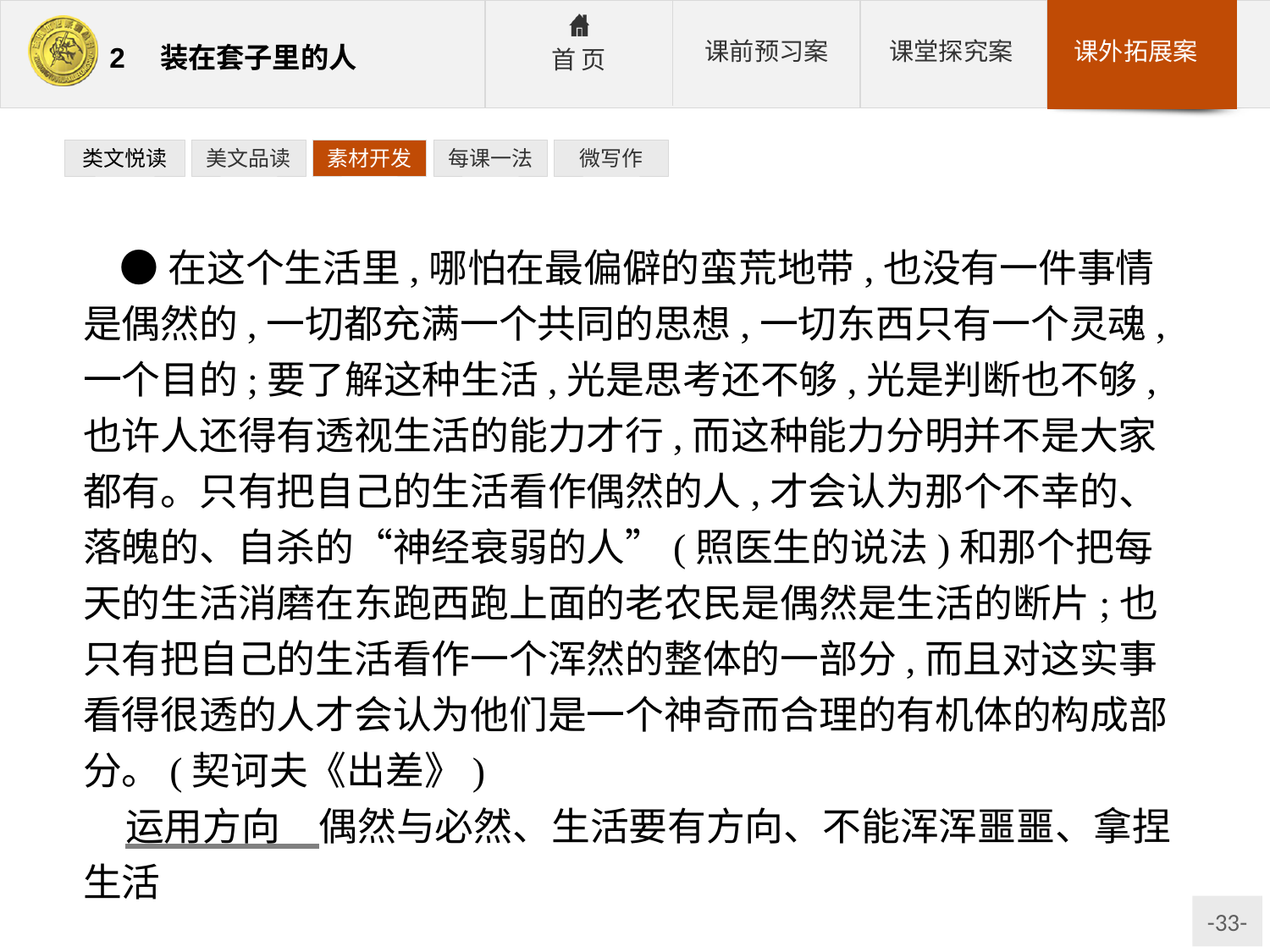

类文悦读
美文品读
素材开发
每课一法
微写作
●在这个生活里,哪怕在最偏僻的蛮荒地带,也没有一件事情是偶然的,一切都充满一个共同的思想,一切东西只有一个灵魂,一个目的;要了解这种生活,光是思考还不够,光是判断也不够,也许人还得有透视生活的能力才行,而这种能力分明并不是大家都有。只有把自己的生活看作偶然的人,才会认为那个不幸的、落魄的、自杀的“神经衰弱的人”(照医生的说法)和那个把每天的生活消磨在东跑西跑上面的老农民是偶然是生活的断片;也只有把自己的生活看作一个浑然的整体的一部分,而且对这实事看得很透的人才会认为他们是一个神奇而合理的有机体的构成部分。(契诃夫《出差》)
运用方向　偶然与必然、生活要有方向、不能浑浑噩噩、拿捏生活